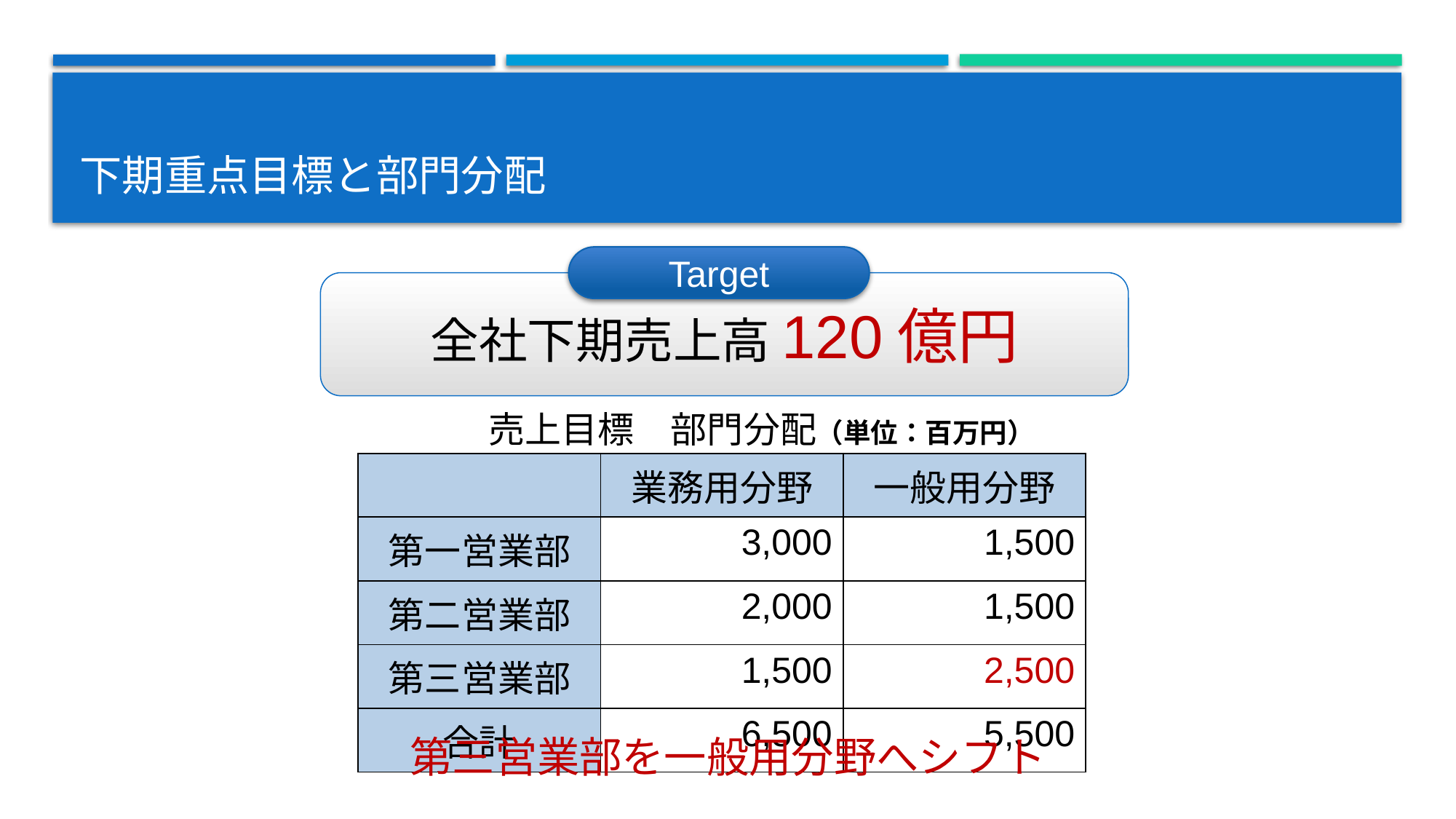

# 下期重点目標と部門分配
Target
全社下期売上高120億円
売上目標　部門分配（単位：百万円）
|  | 業務用分野 | 一般用分野 |
| --- | --- | --- |
| 第一営業部 | 3,000 | 1,500 |
| 第二営業部 | 2,000 | 1,500 |
| 第三営業部 | 1,500 | 2,500 |
| 合計 | 6,500 | 5,500 |
第三営業部を一般用分野へシフト